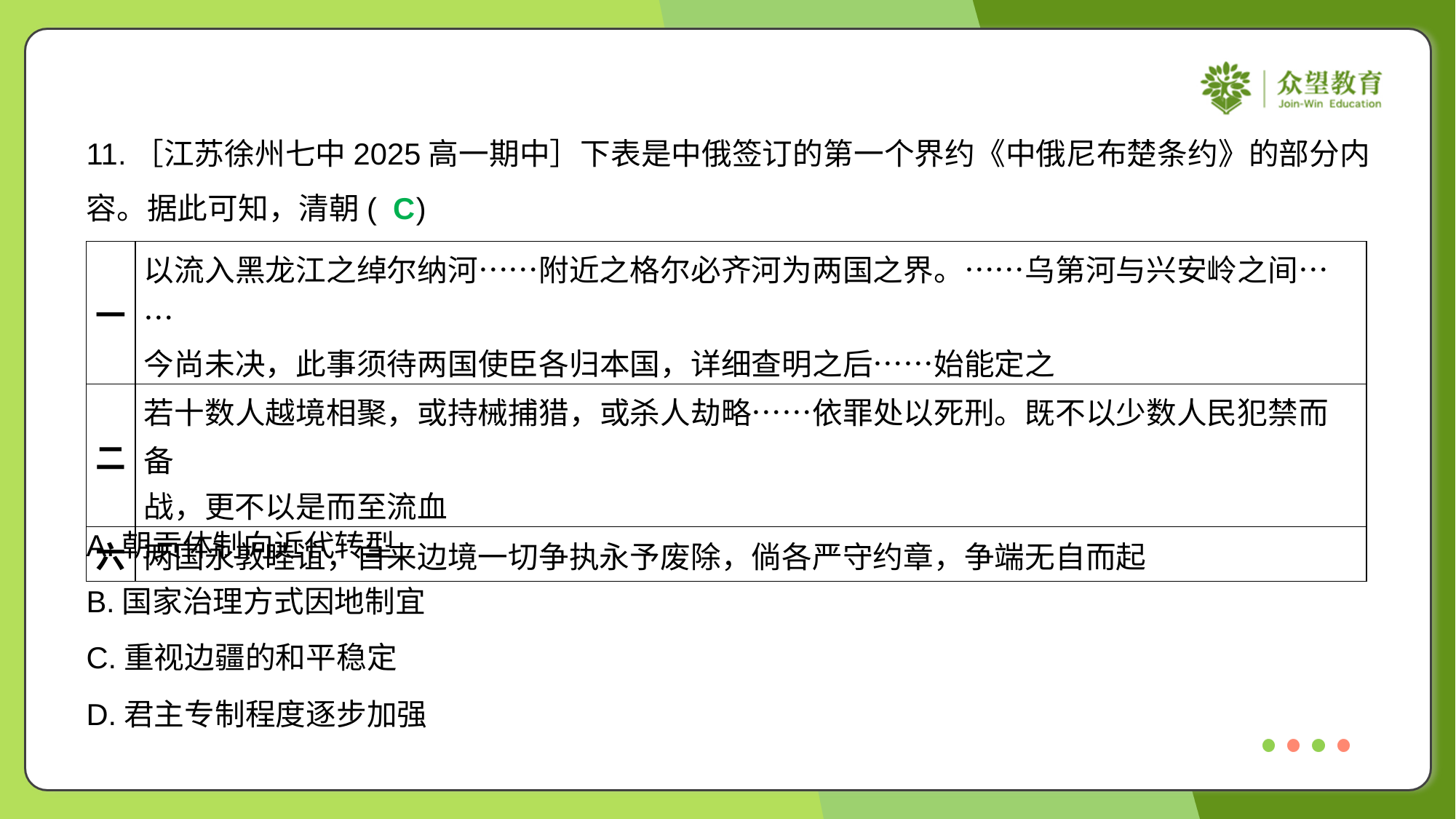

11.［江苏徐州七中2025高一期中］下表是中俄签订的第一个界约《中俄尼布楚条约》的部分内
容。据此可知，清朝(     )
C
| 一 | 以流入黑龙江之绰尔纳河……附近之格尔必齐河为两国之界。……乌第河与兴安岭之间…… 今尚未决，此事须待两国使臣各归本国，详细查明之后……始能定之 |
| --- | --- |
| 二 | 若十数人越境相聚，或持械捕猎，或杀人劫略……依罪处以死刑。既不以少数人民犯禁而备 战，更不以是而至流血 |
| 六 | 两国永敦睦谊，自来边境一切争执永予废除，倘各严守约章，争端无自而起 |
A.朝贡体制向近代转型
B.国家治理方式因地制宜
C.重视边疆的和平稳定
D.君主专制程度逐步加强